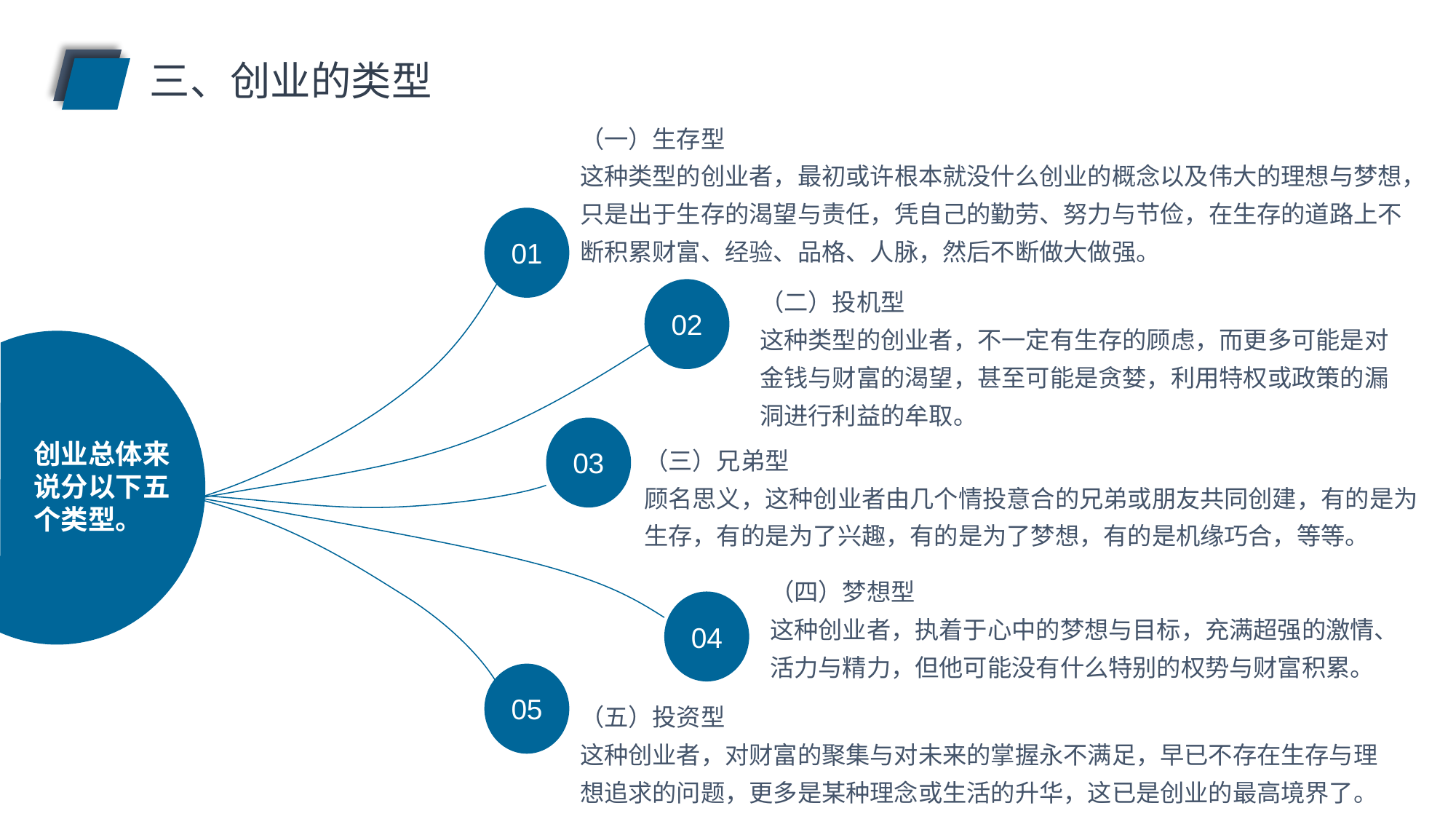

三、创业的类型
（一）生存型
这种类型的创业者，最初或许根本就没什么创业的概念以及伟大的理想与梦想，
只是出于生存的渴望与责任，凭自己的勤劳、努力与节俭，在生存的道路上不断积累财富、经验、品格、人脉，然后不断做大做强。
01

02

03
04
05
（二）投机型
这种类型的创业者，不一定有生存的顾虑，而更多可能是对金钱与财富的渴望，甚至可能是贪婪，利用特权或政策的漏洞进行利益的牟取。
创业总体来说分以下五个类型。
（三）兄弟型
顾名思义，这种创业者由几个情投意合的兄弟或朋友共同创建，有的是为生存，有的是为了兴趣，有的是为了梦想，有的是机缘巧合，等等。
（四）梦想型
这种创业者，执着于心中的梦想与目标，充满超强的激情、活力与精力，但他可能没有什么特别的权势与财富积累。
（五）投资型
这种创业者，对财富的聚集与对未来的掌握永不满足，早已不存在生存与理想追求的问题，更多是某种理念或生活的升华，这已是创业的最高境界了。